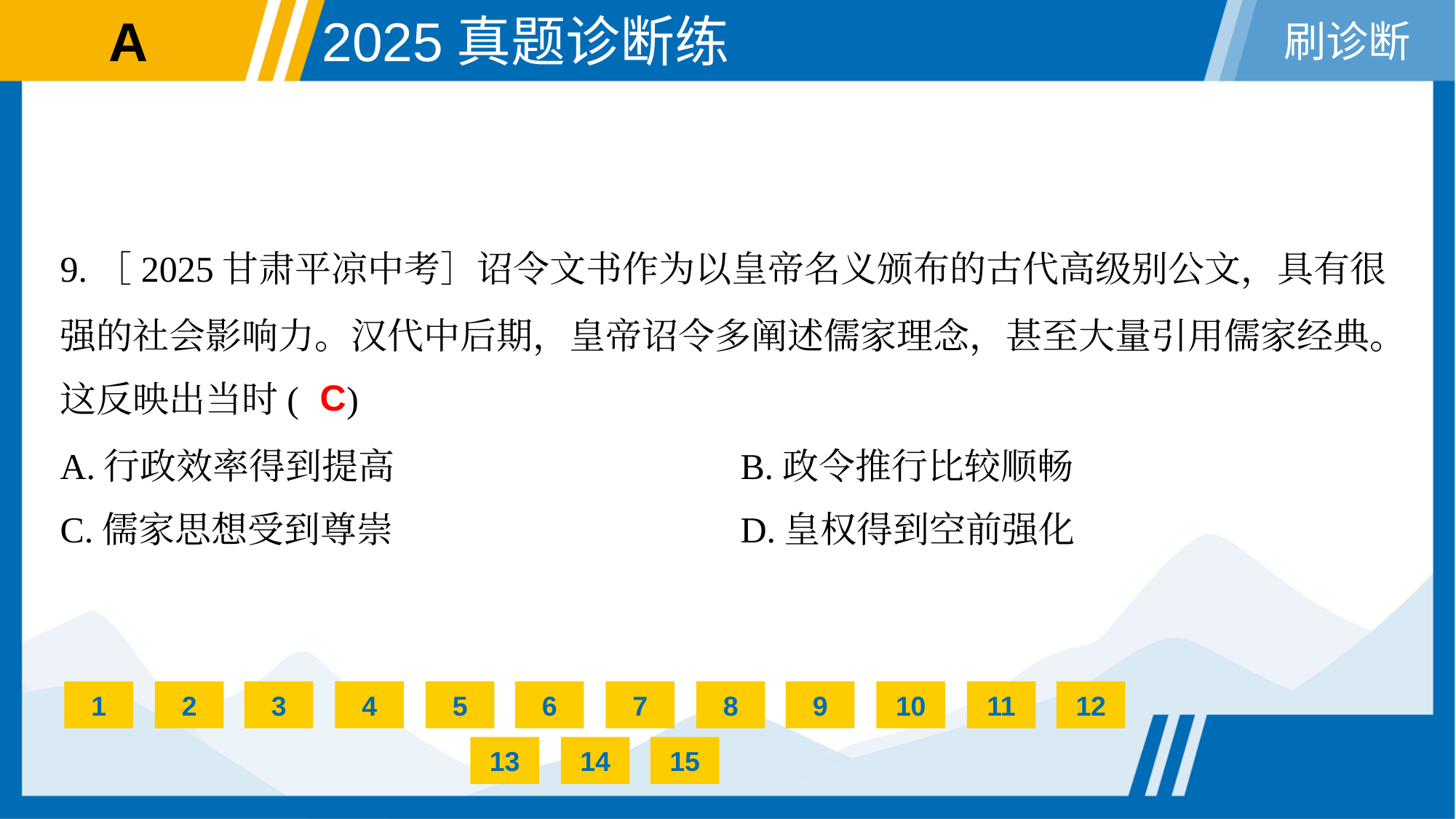

9.［2025甘肃平凉中考］诏令文书作为以皇帝名义颁布的古代高级别公文，具有很
强的社会影响力。汉代中后期，皇帝诏令多阐述儒家理念，甚至大量引用儒家经典。
这反映出当时(     )
C
A.行政效率得到提高	B.政令推行比较顺畅
C.儒家思想受到尊崇	D.皇权得到空前强化